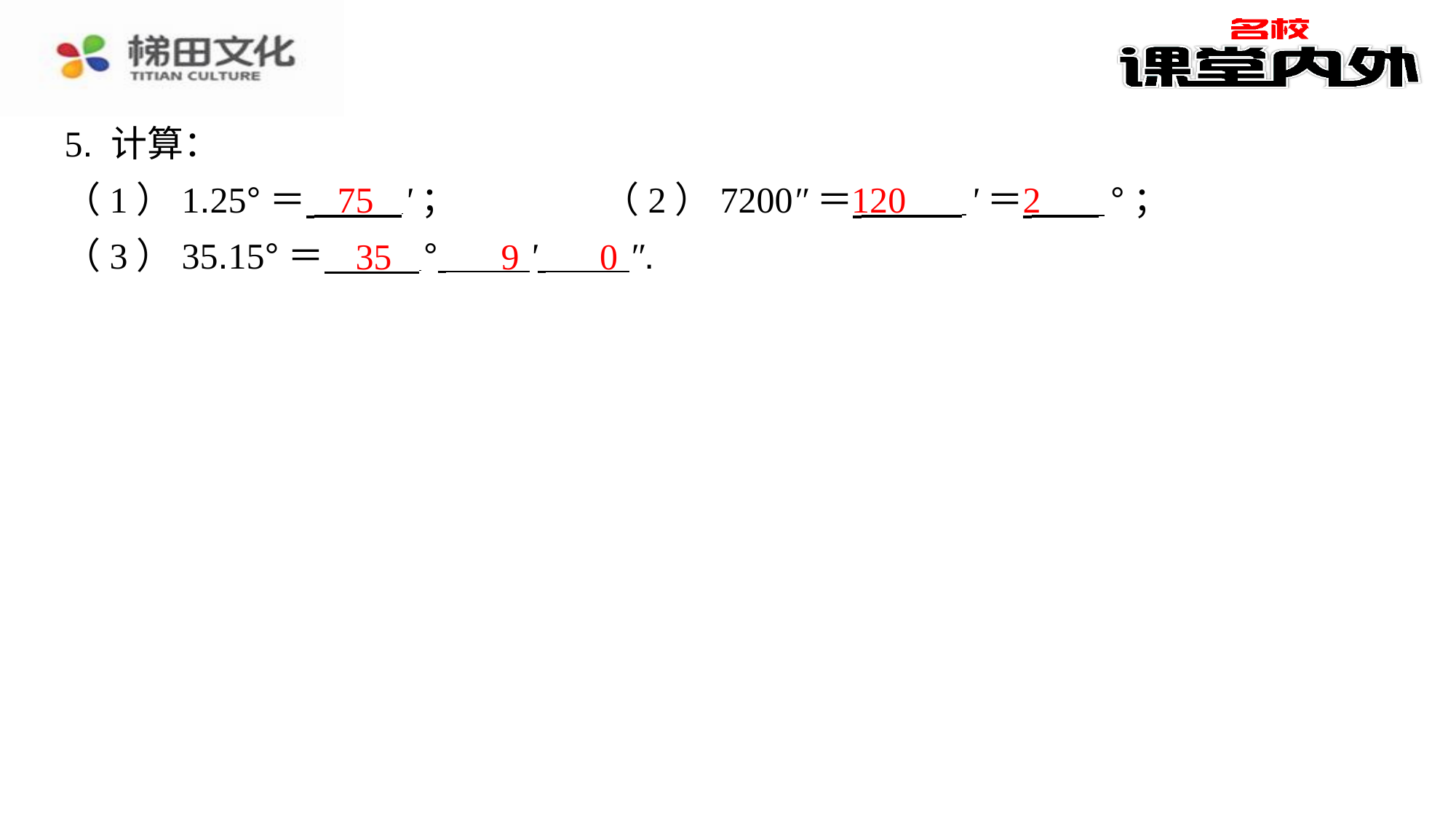

5. 计算：
（1）1.25°＝               '；　　　　（2）7200″＝                 '＝            °；
（3）35.15°＝               °            '            ″.
75
120
2
35
9
0